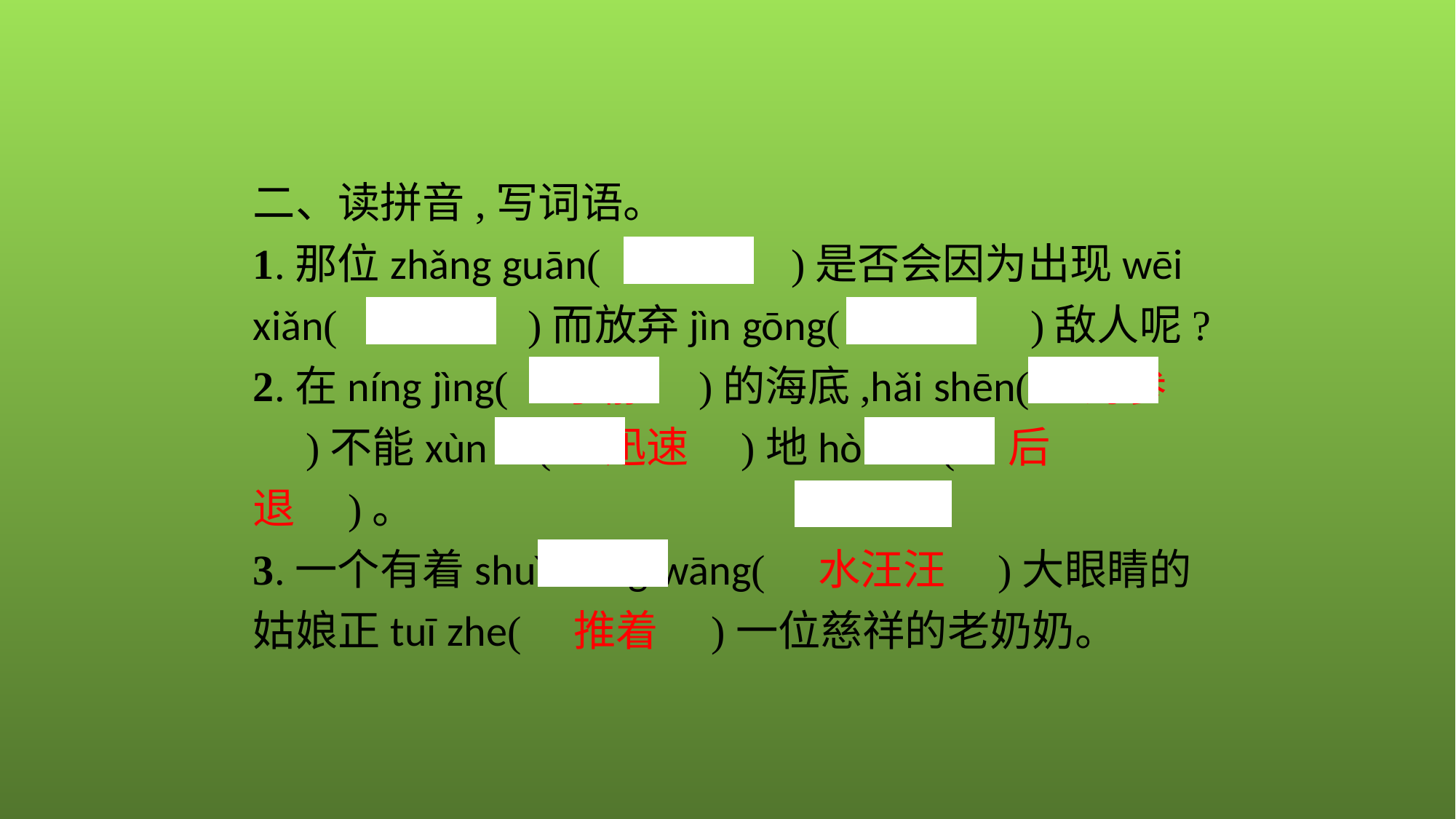

二、读拼音,写词语。
1.那位zhǎng guān(　长官　)是否会因为出现wēi xiǎn(　危险　)而放弃jìn gōng(　进攻　)敌人呢?
2.在níng jìng(　宁静　)的海底,hǎi shēn(　海参　)不能xùn sù(　迅速　)地hòu tuì(　后退　)。
3.一个有着shuǐ wāng wāng(　水汪汪　)大眼睛的姑娘正tuī zhe(　推着　)一位慈祥的老奶奶。